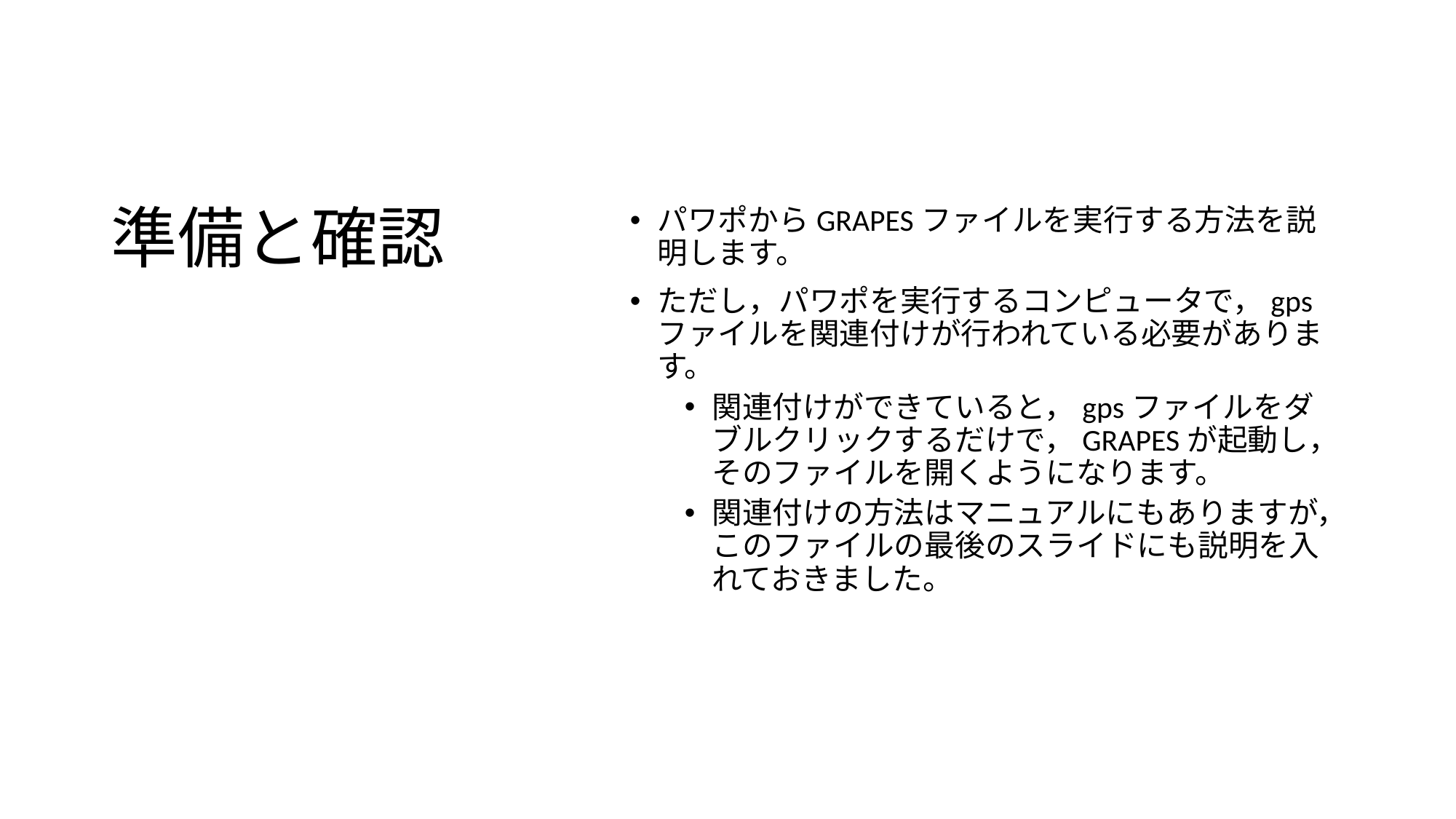

# 準備と確認
パワポからGRAPESファイルを実行する方法を説明します。
ただし，パワポを実行するコンピュータで，gpsファイルを関連付けが行われている必要があります。
関連付けができていると，gpsファイルをダブルクリックするだけで，GRAPESが起動し，そのファイルを開くようになります。
関連付けの方法はマニュアルにもありますが，このファイルの最後のスライドにも説明を入れておきました。